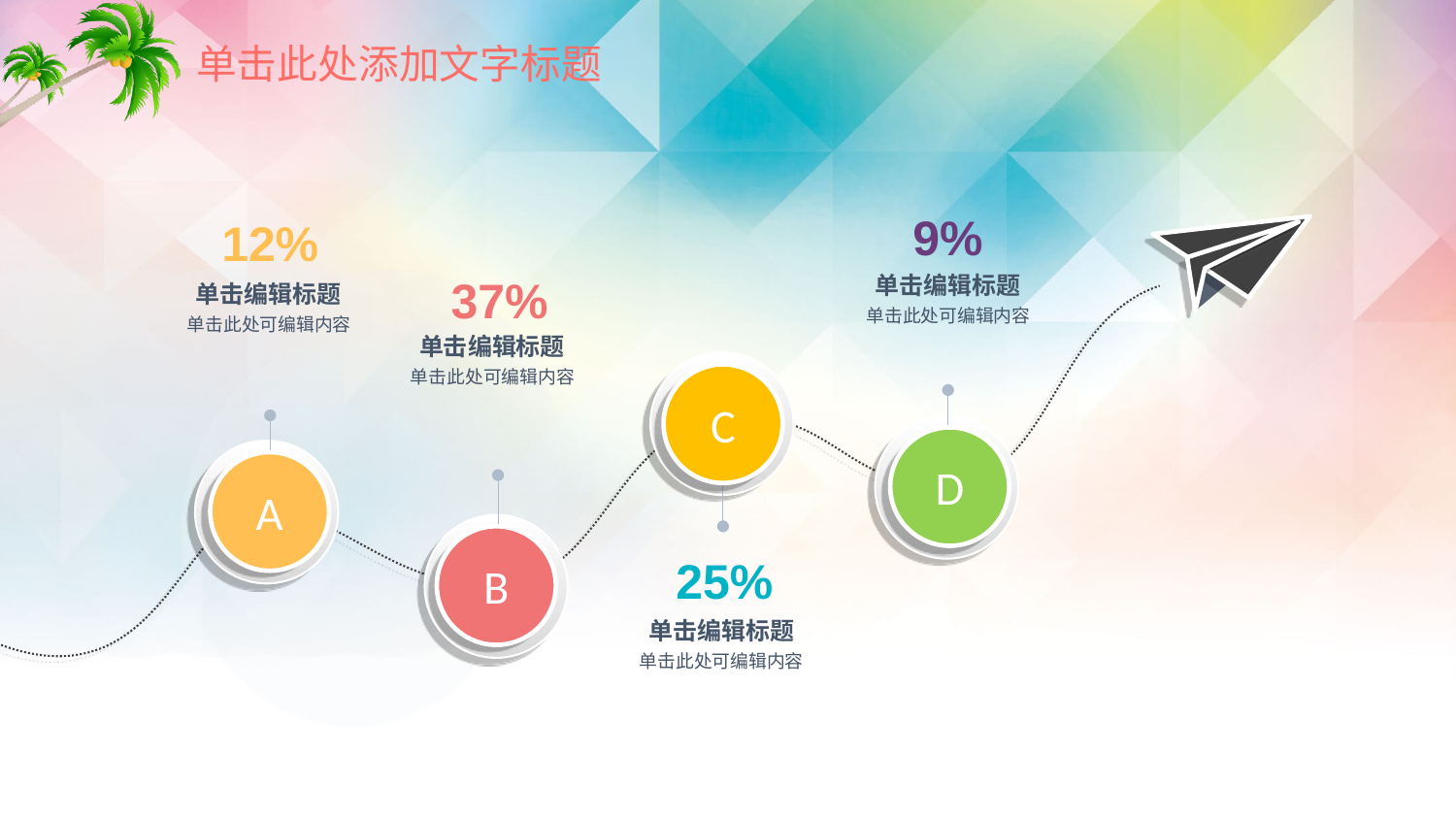

9%
12%

37%
单击编辑标题
单击编辑标题
单击此处可编辑内容
单击此处可编辑内容
单击编辑标题
C
C
单击此处可编辑内容
D
D
A
A
B
B
25%
单击编辑标题
单击此处可编辑内容